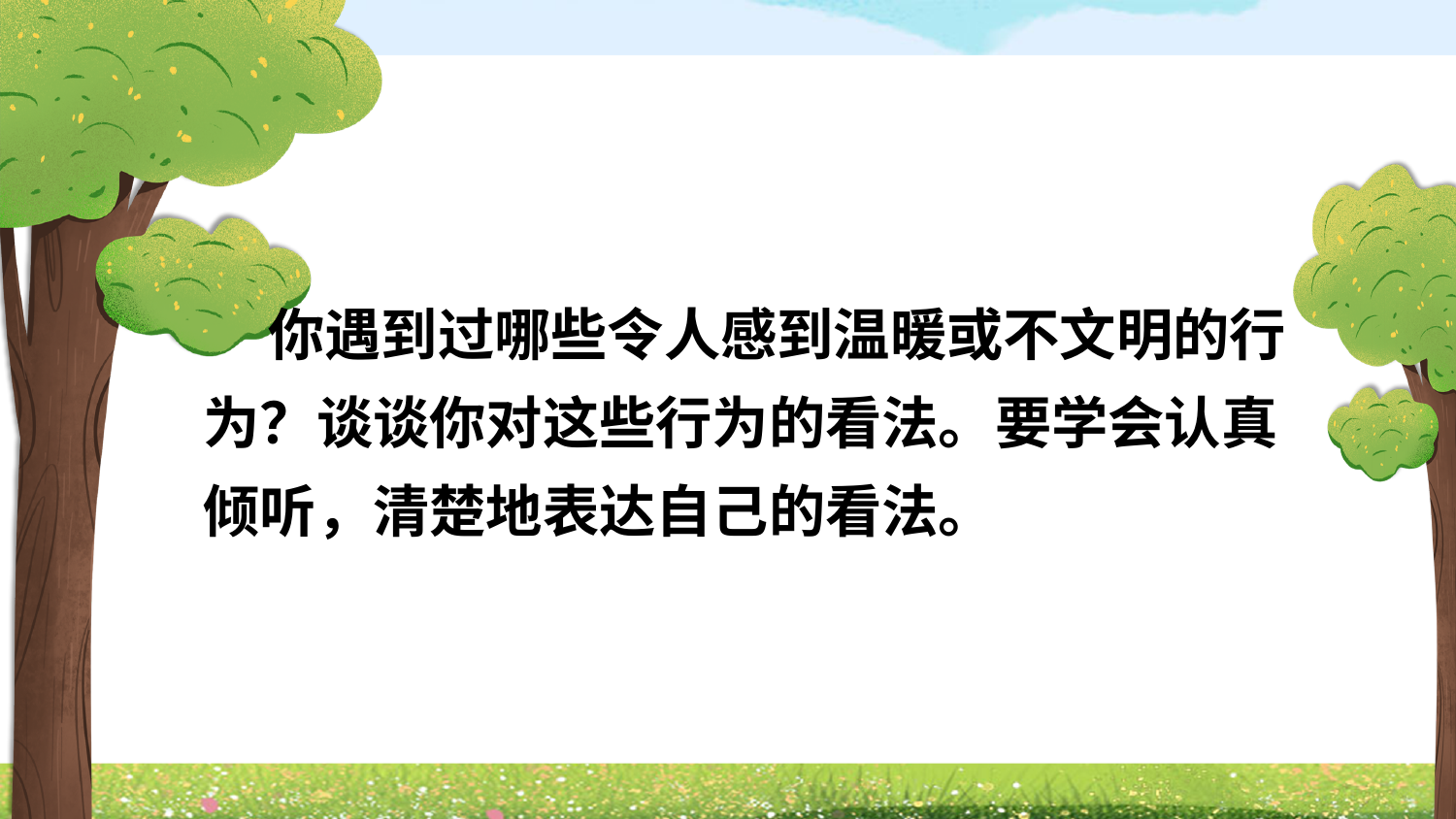

你遇到过哪些令人感到温暖或不文明的行为？谈谈你对这些行为的看法。要学会认真倾听，清楚地表达自己的看法。